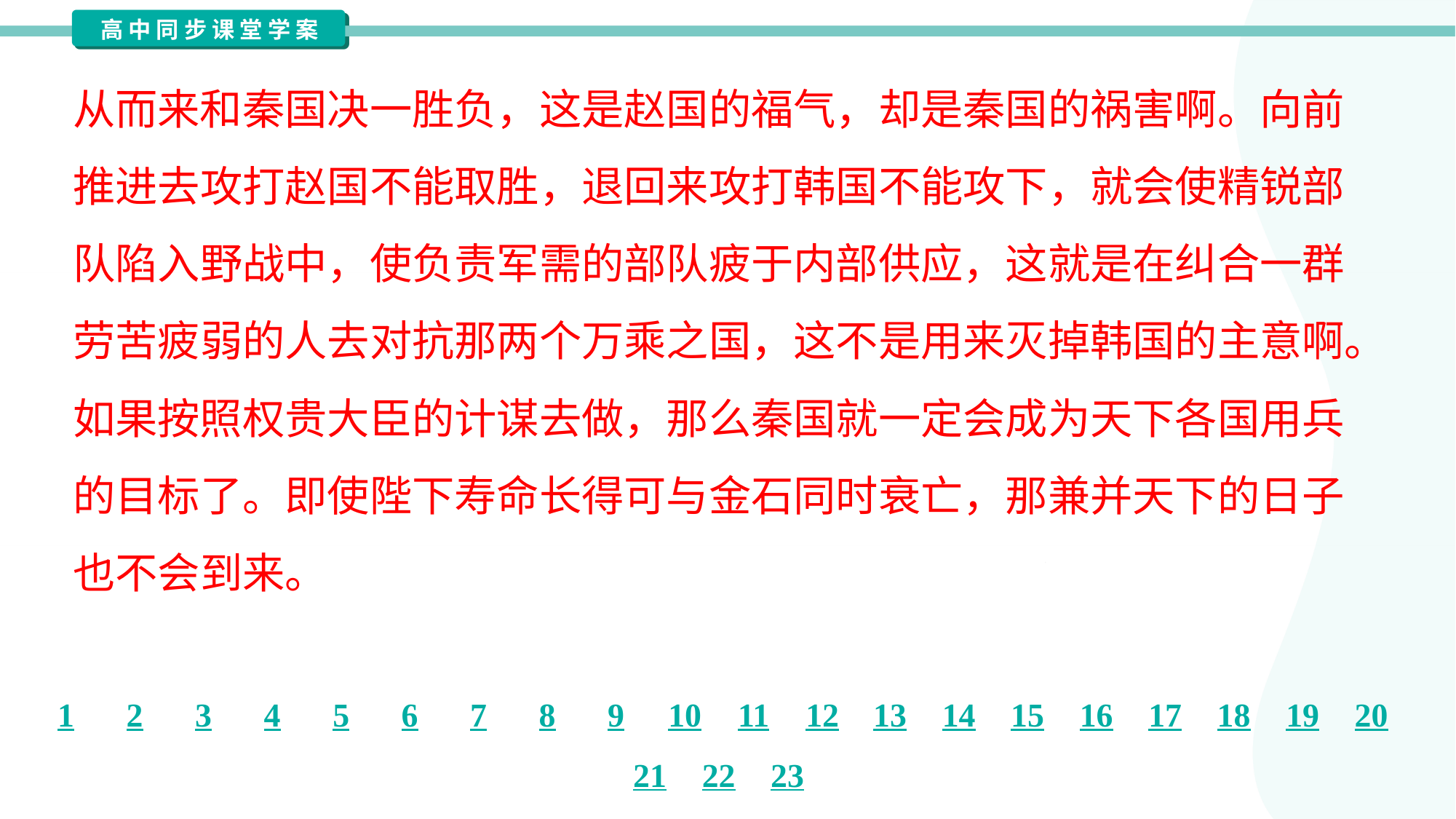

从而来和秦国决一胜负，这是赵国的福气，却是秦国的祸害啊。向前
推进去攻打赵国不能取胜，退回来攻打韩国不能攻下，就会使精锐部
队陷入野战中，使负责军需的部队疲于内部供应，这就是在纠合一群
劳苦疲弱的人去对抗那两个万乘之国，这不是用来灭掉韩国的主意啊。
如果按照权贵大臣的计谋去做，那么秦国就一定会成为天下各国用兵
的目标了。即使陛下寿命长得可与金石同时衰亡，那兼并天下的日子
也不会到来。